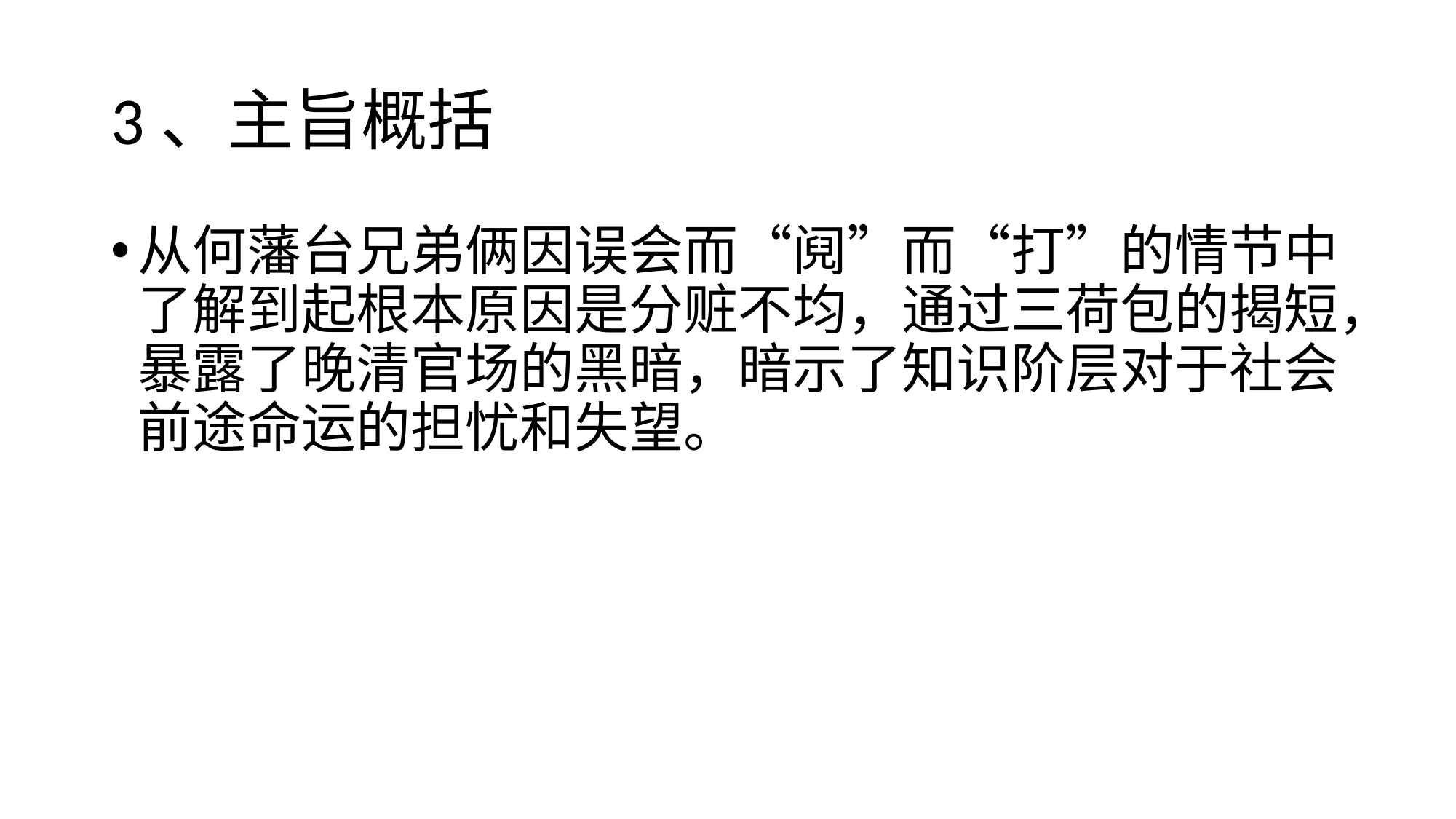

# 3、主旨概括
从何藩台兄弟俩因误会而“阋”而“打”的情节中了解到起根本原因是分赃不均，通过三荷包的揭短，暴露了晚清官场的黑暗，暗示了知识阶层对于社会前途命运的担忧和失望。